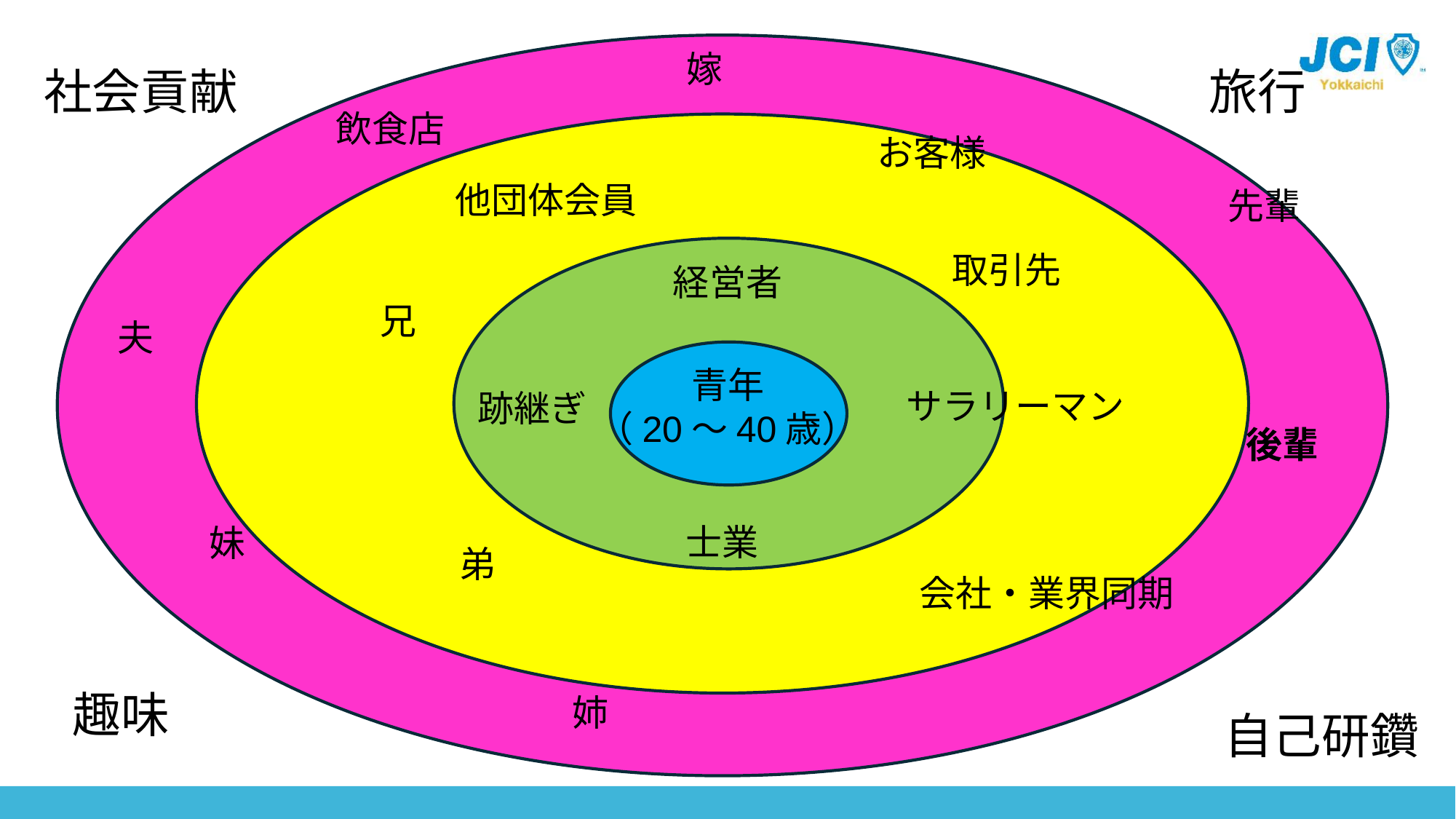

嫁
社会貢献
旅行
飲食店

お客様
他団体会員
先輩

取引先
経営者
兄
夫

青年
（20～40歳）
サラリーマン
跡継ぎ
後輩
士業
妹
弟
会社・業界同期
趣味
姉
自己研鑽